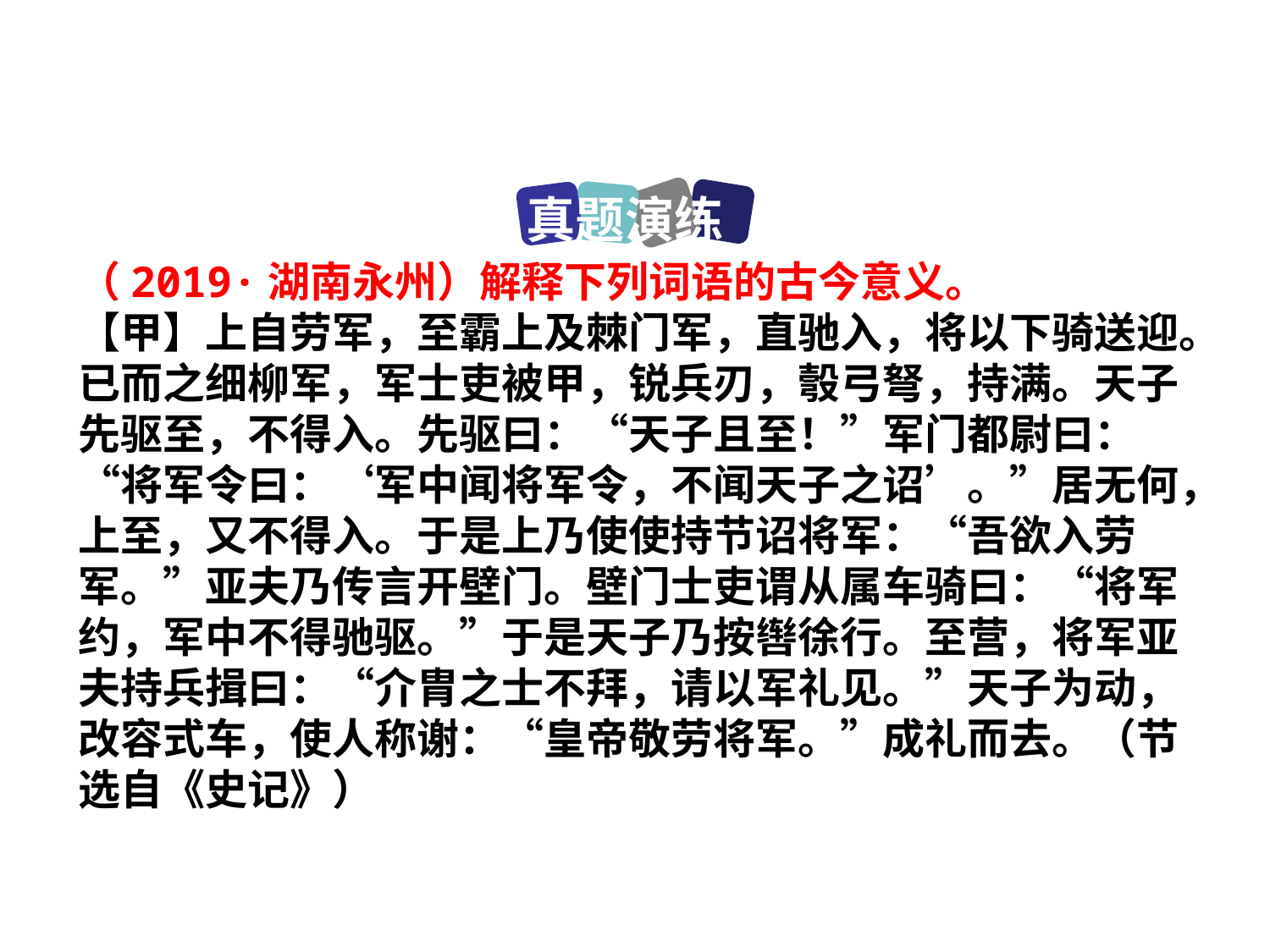

真题演练

（2019·湖南永州）解释下列词语的古今意义。
【甲】上自劳军，至霸上及棘门军，直驰入，将以下骑送迎。已而之细柳军，军士吏被甲，锐兵刃，彀弓弩，持满。天子先驱至，不得入。先驱曰：“天子且至！”军门都尉曰：“将军令曰：‘军中闻将军令，不闻天子之诏’。”居无何，上至，又不得入。于是上乃使使持节诏将军：“吾欲入劳军。”亚夫乃传言开壁门。壁门士吏谓从属车骑曰：“将军约，军中不得驰驱。”于是天子乃按辔徐行。至营，将军亚夫持兵揖曰：“介胄之士不拜，请以军礼见。”天子为动，改容式车，使人称谢：“皇帝敬劳将军。”成礼而去。（节选自《史记》）